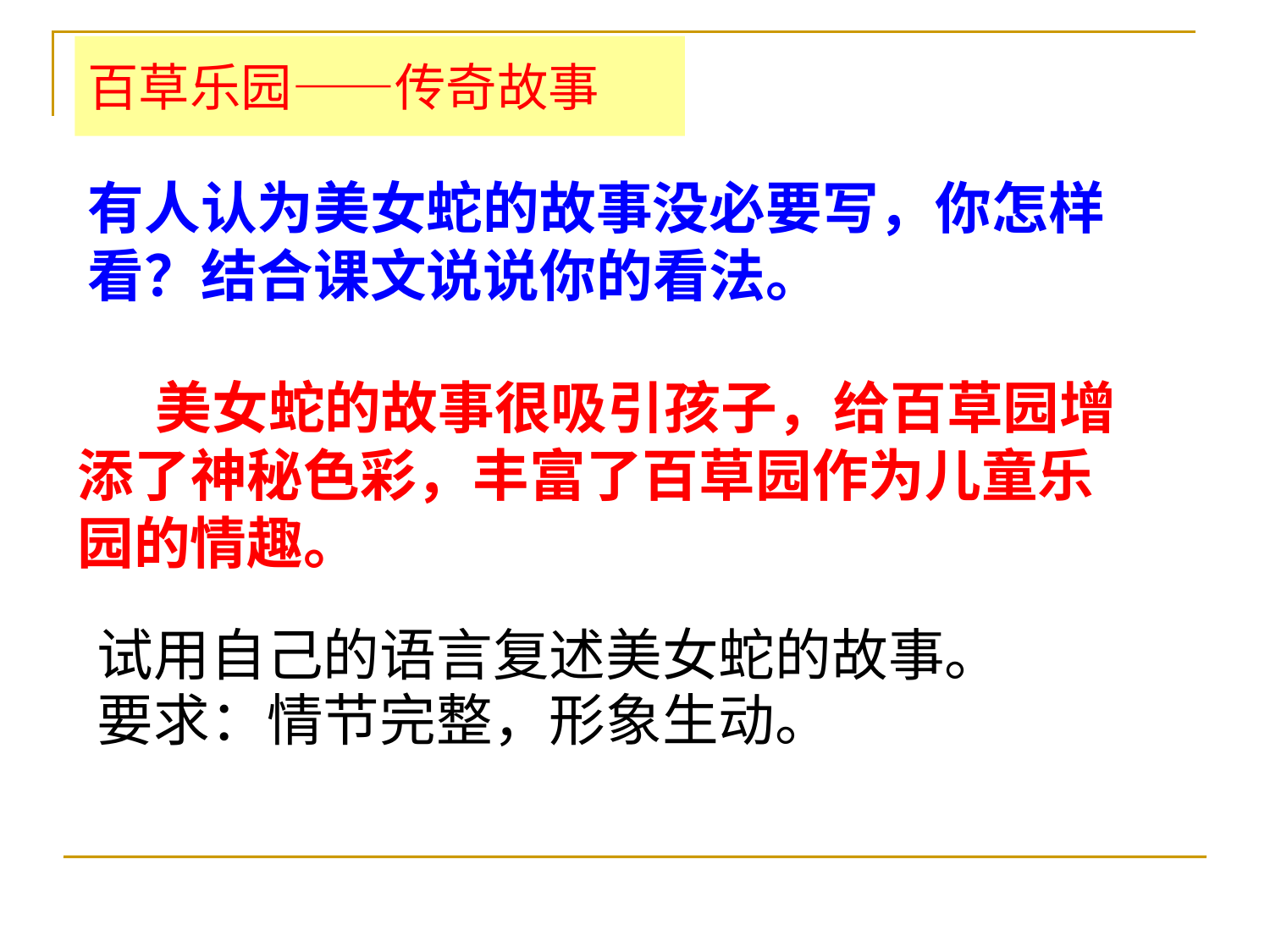

百草乐园——传奇故事
有人认为美女蛇的故事没必要写，你怎样看？结合课文说说你的看法。
     美女蛇的故事很吸引孩子，给百草园增添了神秘色彩，丰富了百草园作为儿童乐园的情趣。
试用自己的语言复述美女蛇的故事。
要求：情节完整，形象生动。